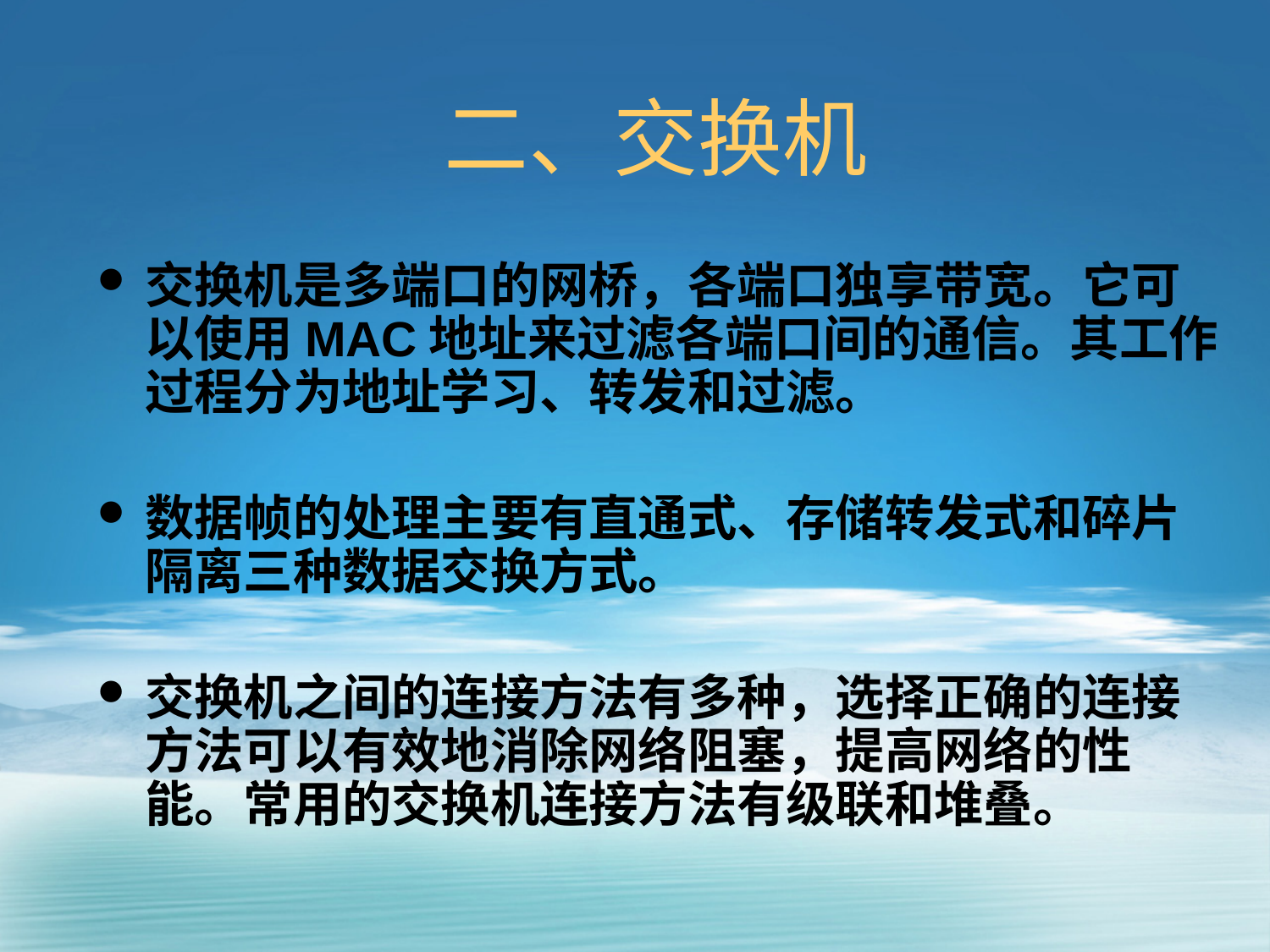

# 二、交换机

交换机是多端口的网桥，各端口独享带宽。它可以使用MAC地址来过滤各端口间的通信。其工作过程分为地址学习、转发和过滤。

数据帧的处理主要有直通式、存储转发式和碎片隔离三种数据交换方式。

交换机之间的连接方法有多种，选择正确的连接方法可以有效地消除网络阻塞，提高网络的性能。常用的交换机连接方法有级联和堆叠。